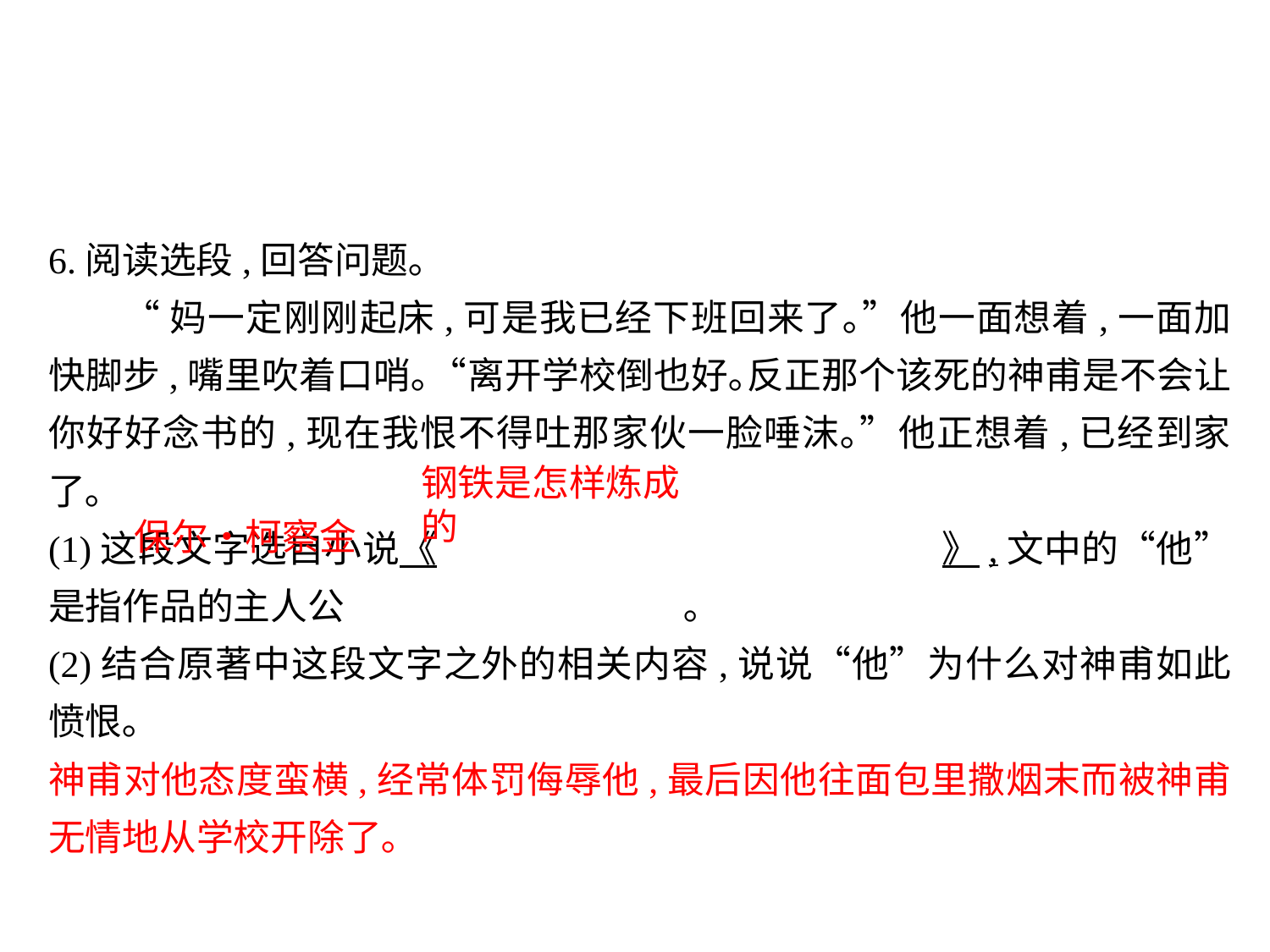

6.阅读选段,回答问题｡
        “妈一定刚刚起床,可是我已经下班回来了｡”他一面想着,一面加快脚步,嘴里吹着口哨｡“离开学校倒也好｡反正那个该死的神甫是不会让你好好念书的,现在我恨不得吐那家伙一脸唾沫｡”他正想着,已经到家了｡
(1)这段文字选自小说《				》,文中的“他”是指作品的主人公			｡
(2)结合原著中这段文字之外的相关内容,说说“他”为什么对神甫如此愤恨｡
神甫对他态度蛮横,经常体罚侮辱他,最后因他往面包里撒烟末而被神甫无情地从学校开除了｡
钢铁是怎样炼成的
保尔•柯察金